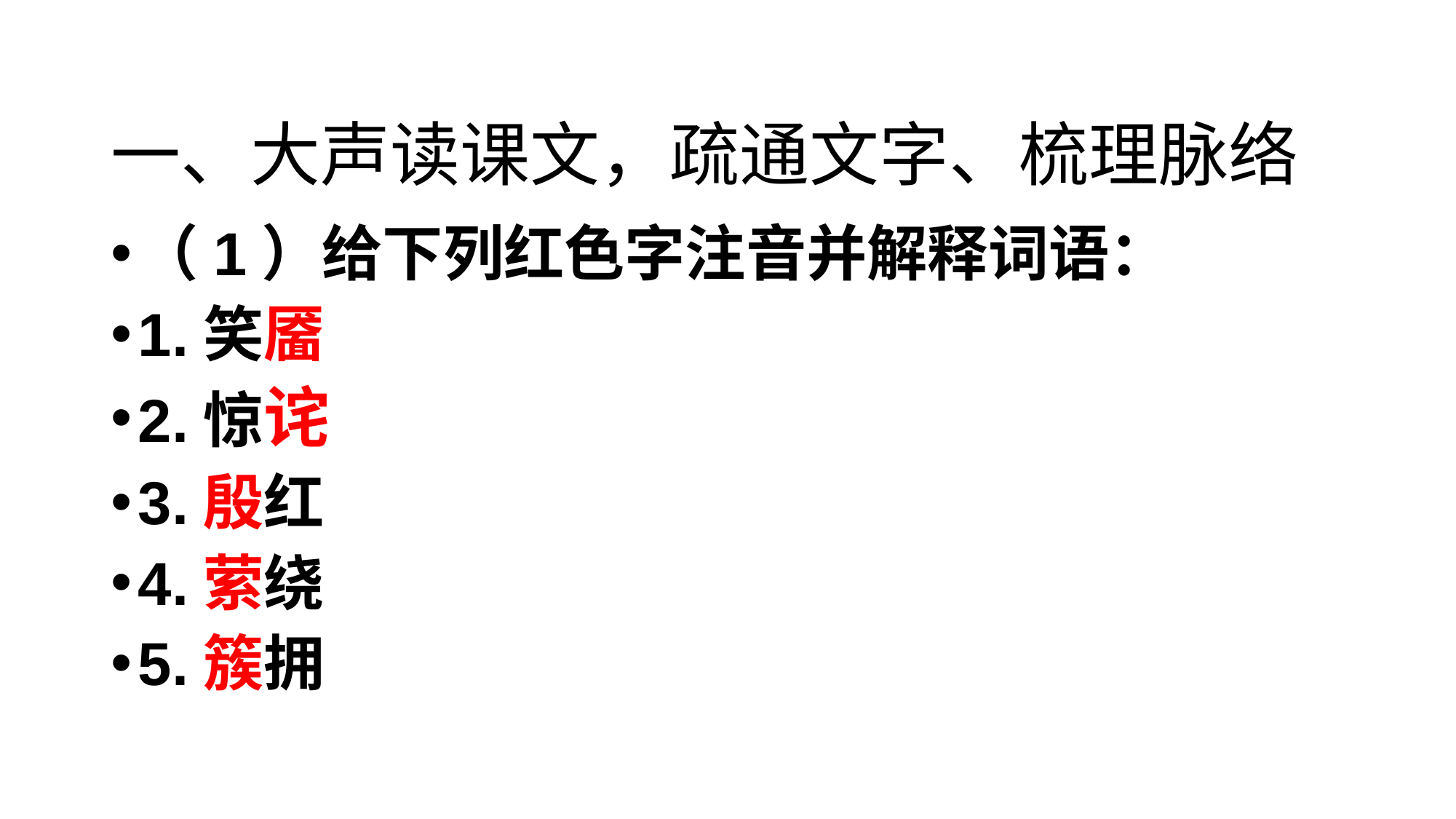

# 一、大声读课文，疏通文字、梳理脉络
（1）给下列红色字注音并解释词语：
1.笑靥
2.惊诧
3.殷红
4.萦绕
5.簇拥